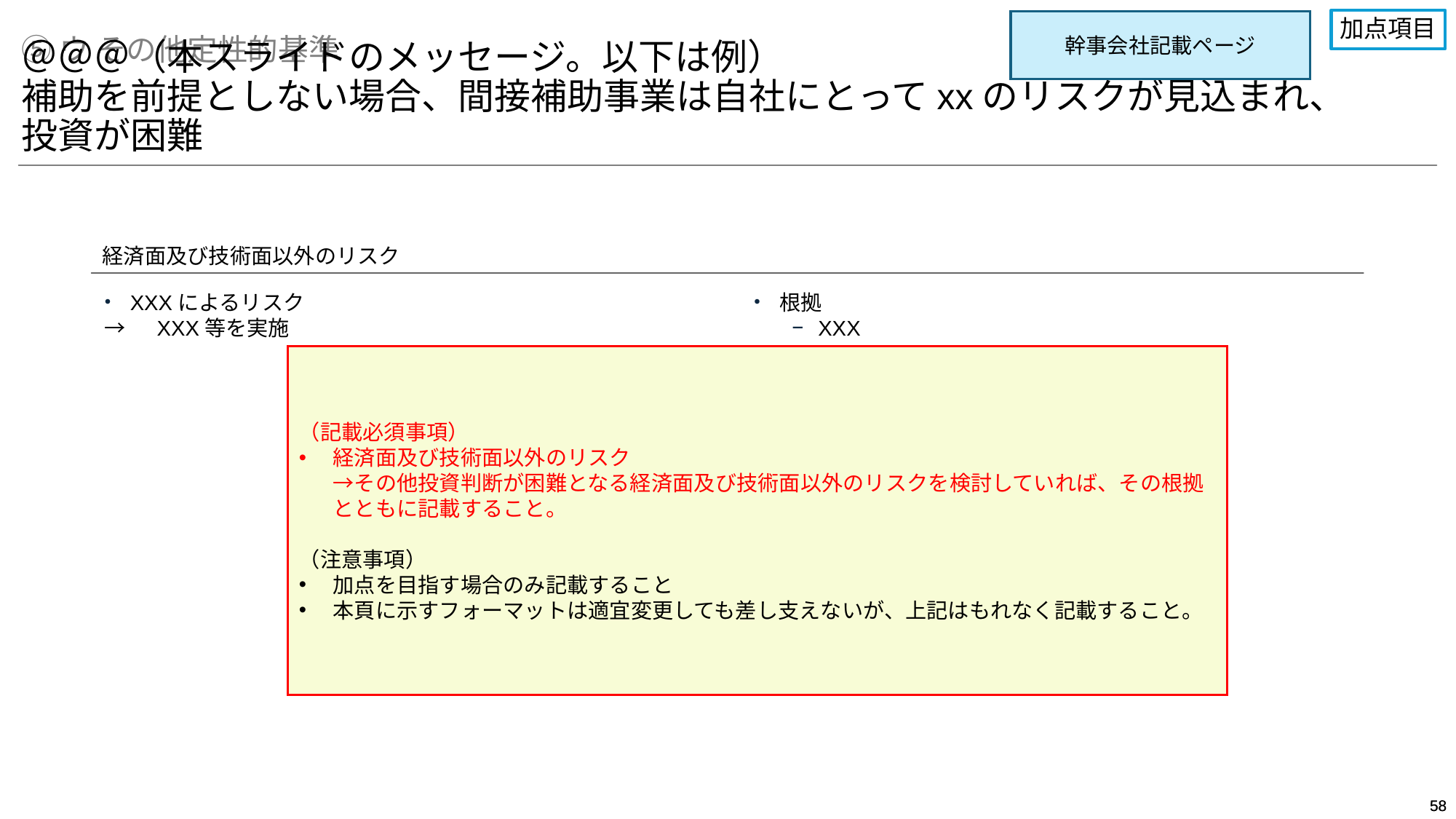

加点項目
幹事会社記載ページ
⑤ウ その他定性的基準
＠＠＠（本スライドのメッセージ。以下は例）
補助を前提としない場合、間接補助事業は自社にとってxxのリスクが見込まれ、投資が困難
経済面及び技術面以外のリスク
XXXによるリスク
→　XXX等を実施
根拠
XXX
（記載必須事項）
経済面及び技術面以外のリスク
→その他投資判断が困難となる経済面及び技術面以外のリスクを検討していれば、その根拠とともに記載すること。

（注意事項）
加点を目指す場合のみ記載すること
本頁に示すフォーマットは適宜変更しても差し支えないが、上記はもれなく記載すること。